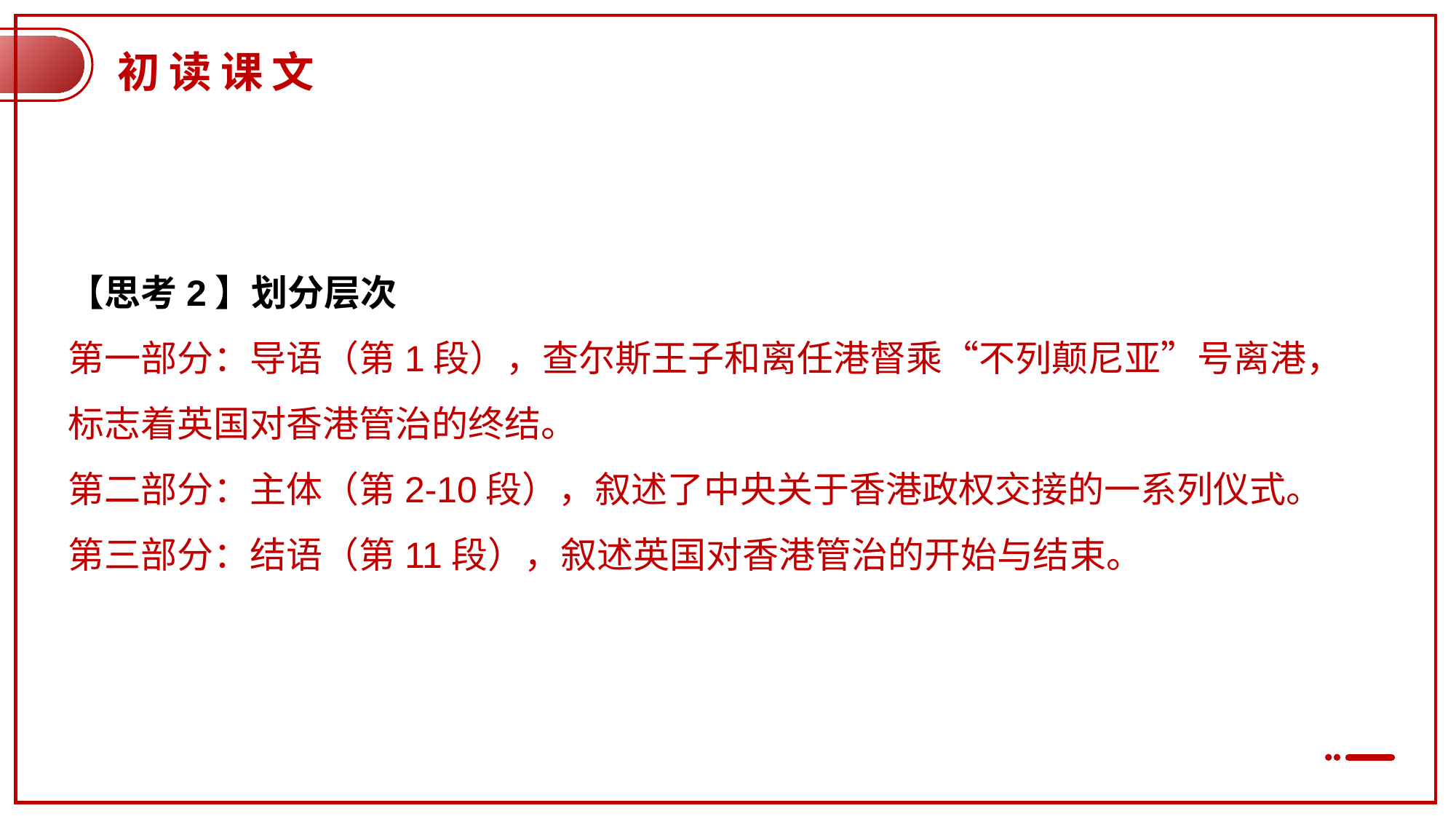

初读课文
【思考2】划分层次
第一部分：导语（第1段），查尔斯王子和离任港督乘“不列颠尼亚”号离港，标志着英国对香港管治的终结。
第二部分：主体（第2-10段），叙述了中央关于香港政权交接的一系列仪式。
第三部分：结语（第11段），叙述英国对香港管治的开始与结束。